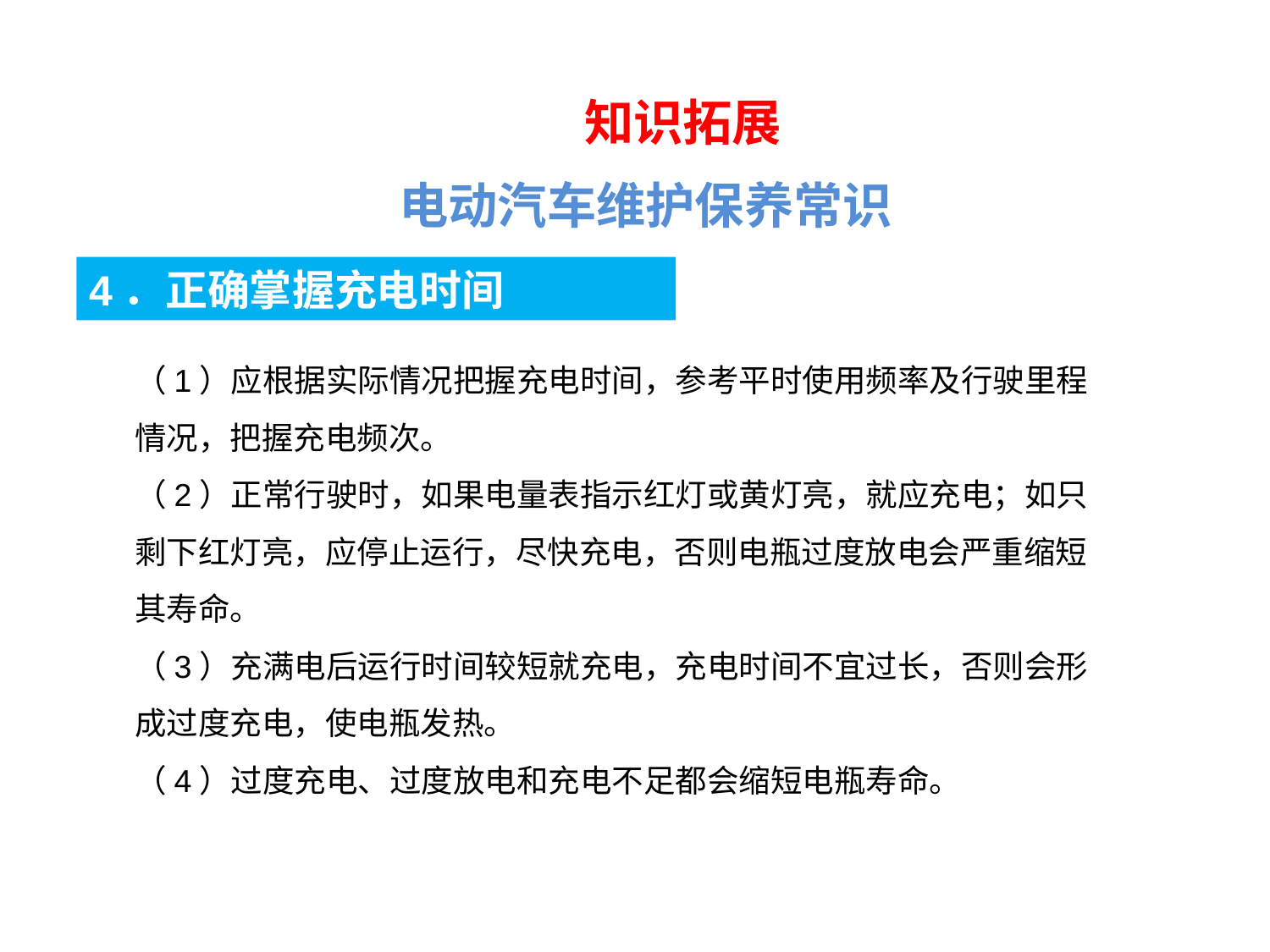

知识拓展
电动汽车维护保养常识
4．正确掌握充电时间
（1）应根据实际情况把握充电时间，参考平时使用频率及行驶里程情况，把握充电频次。
（2）正常行驶时，如果电量表指示红灯或黄灯亮，就应充电；如只剩下红灯亮，应停止运行，尽快充电，否则电瓶过度放电会严重缩短其寿命。
（3）充满电后运行时间较短就充电，充电时间不宜过长，否则会形成过度充电，使电瓶发热。
（4）过度充电、过度放电和充电不足都会缩短电瓶寿命。